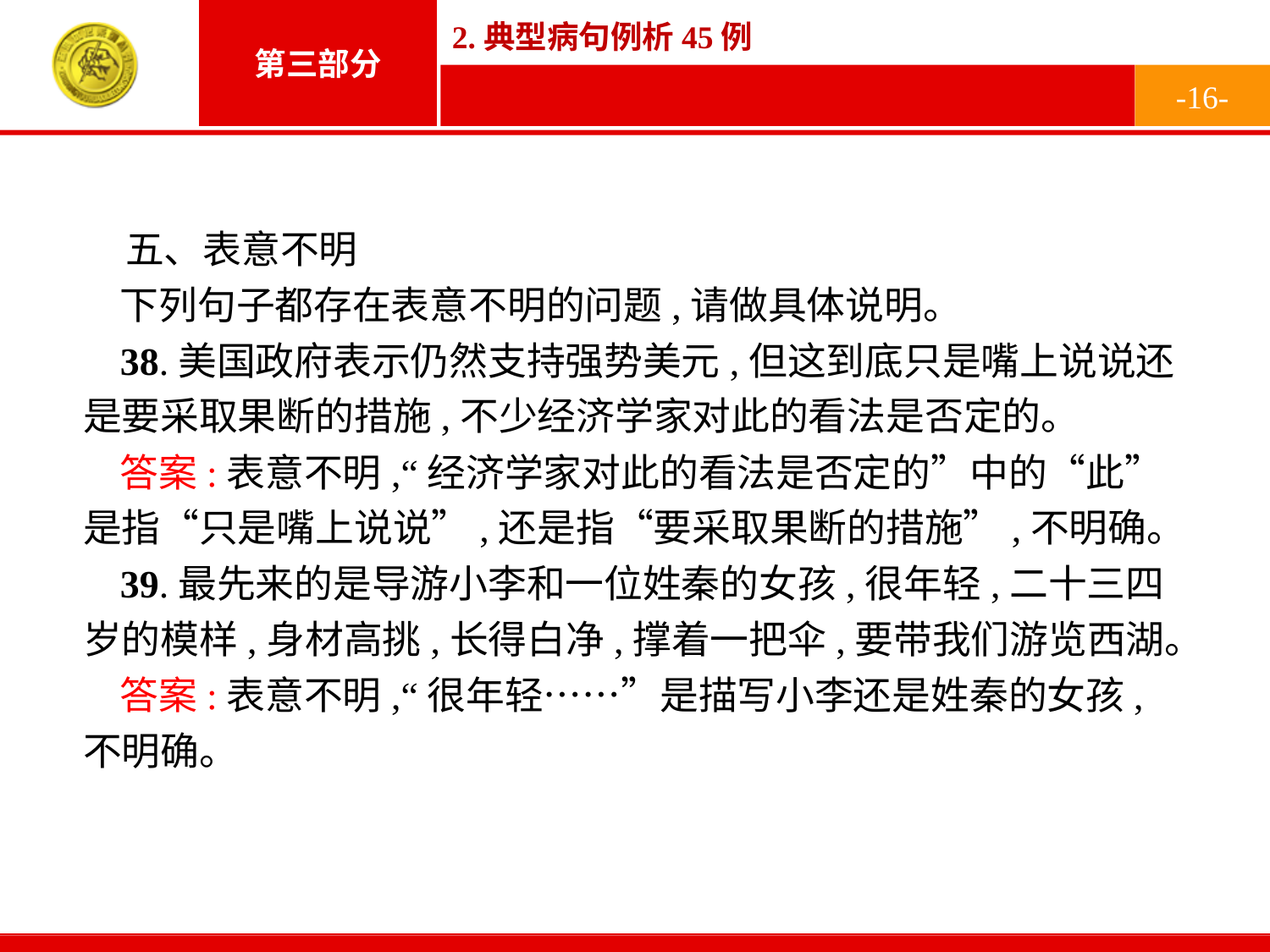

-16-
五、表意不明
下列句子都存在表意不明的问题,请做具体说明。
38.美国政府表示仍然支持强势美元,但这到底只是嘴上说说还是要采取果断的措施,不少经济学家对此的看法是否定的。
答案:表意不明,“经济学家对此的看法是否定的”中的“此”是指“只是嘴上说说”,还是指“要采取果断的措施”,不明确。
39.最先来的是导游小李和一位姓秦的女孩,很年轻,二十三四岁的模样,身材高挑,长得白净,撑着一把伞,要带我们游览西湖。
答案:表意不明,“很年轻……”是描写小李还是姓秦的女孩,不明确。